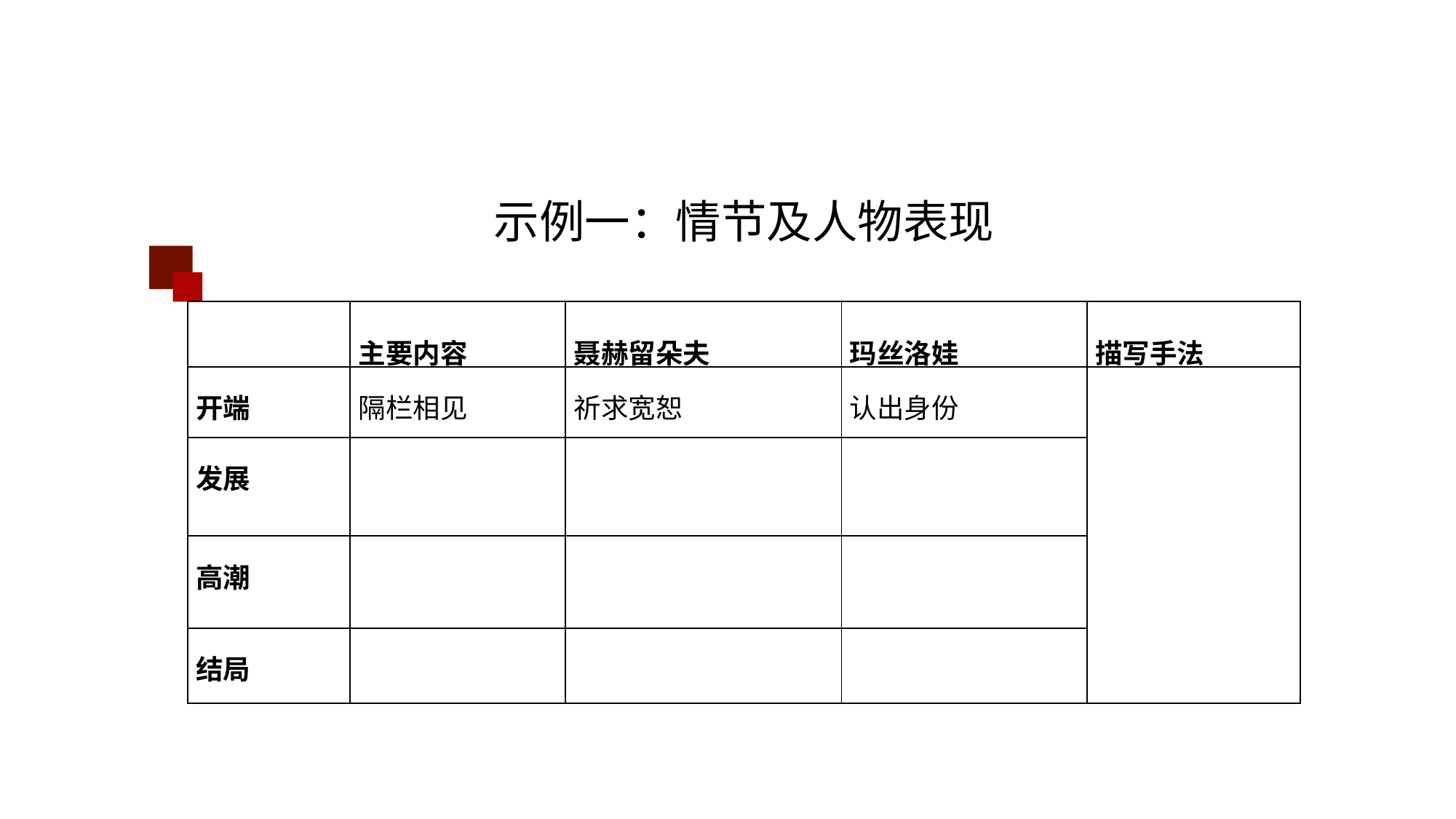

示例一：情节及人物表现

|  | 主要内容 | 聂赫留朵夫 | 玛丝洛娃 | 描写手法 |
| --- | --- | --- | --- | --- |
| 开端 | 隔栏相见 | 祈求宽恕 | 认出身份 |  |
| 发展 |  |  |  |  |
| 高潮 |  |  |  |  |
| 结局 |  |  |  |  |